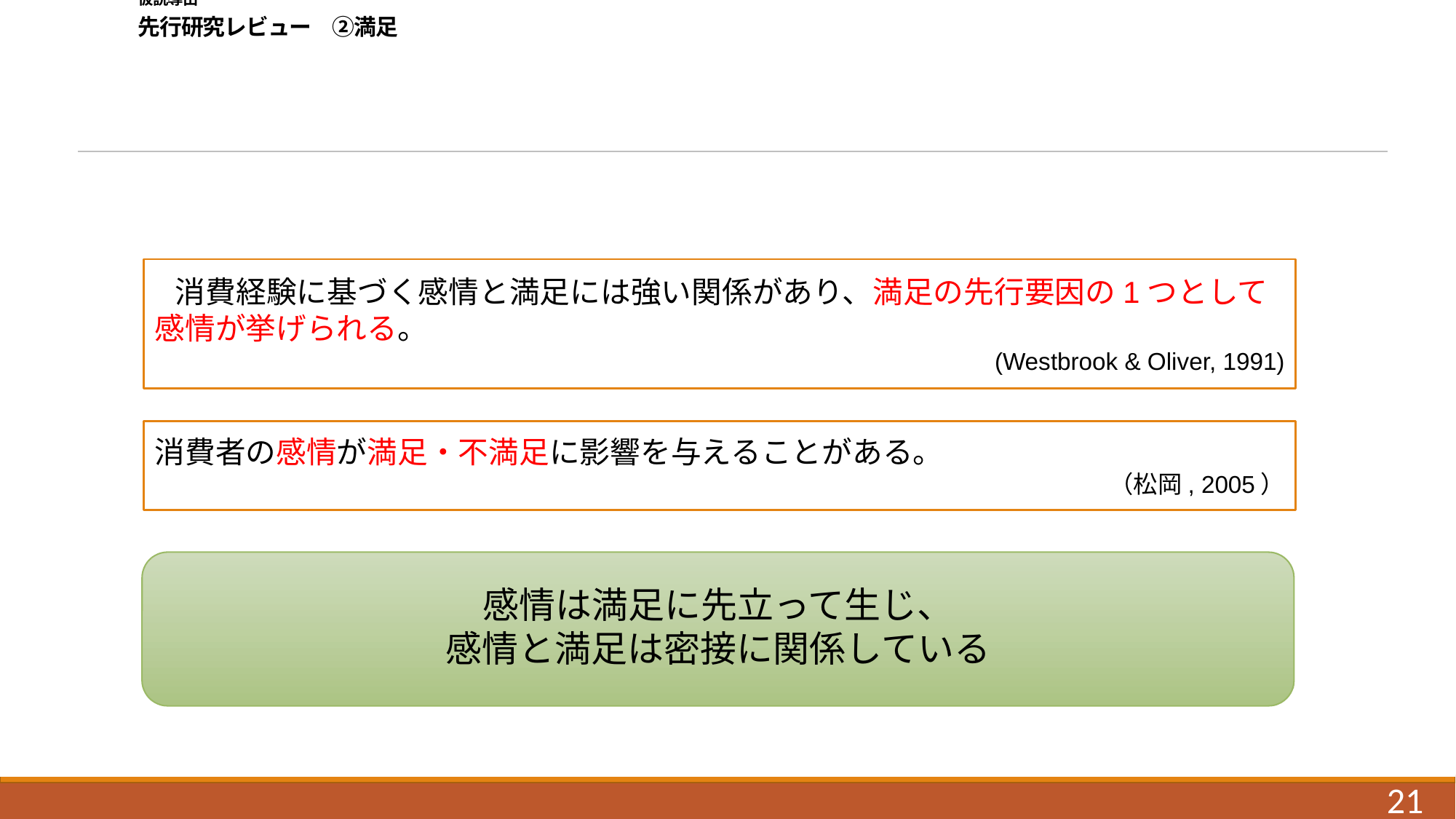

# 仮説導出 　 先行研究レビュー　②満足
  消費経験に基づく感情と満足には強い関係があり、満足の先行要因の1つとして感情が挙げられる。
(Westbrook & Oliver, 1991)
消費者の感情が満足・不満足に影響を与えることがある。
（松岡, 2005）

感情は満足に先立って生じ、
感情と満足は密接に関係している
21